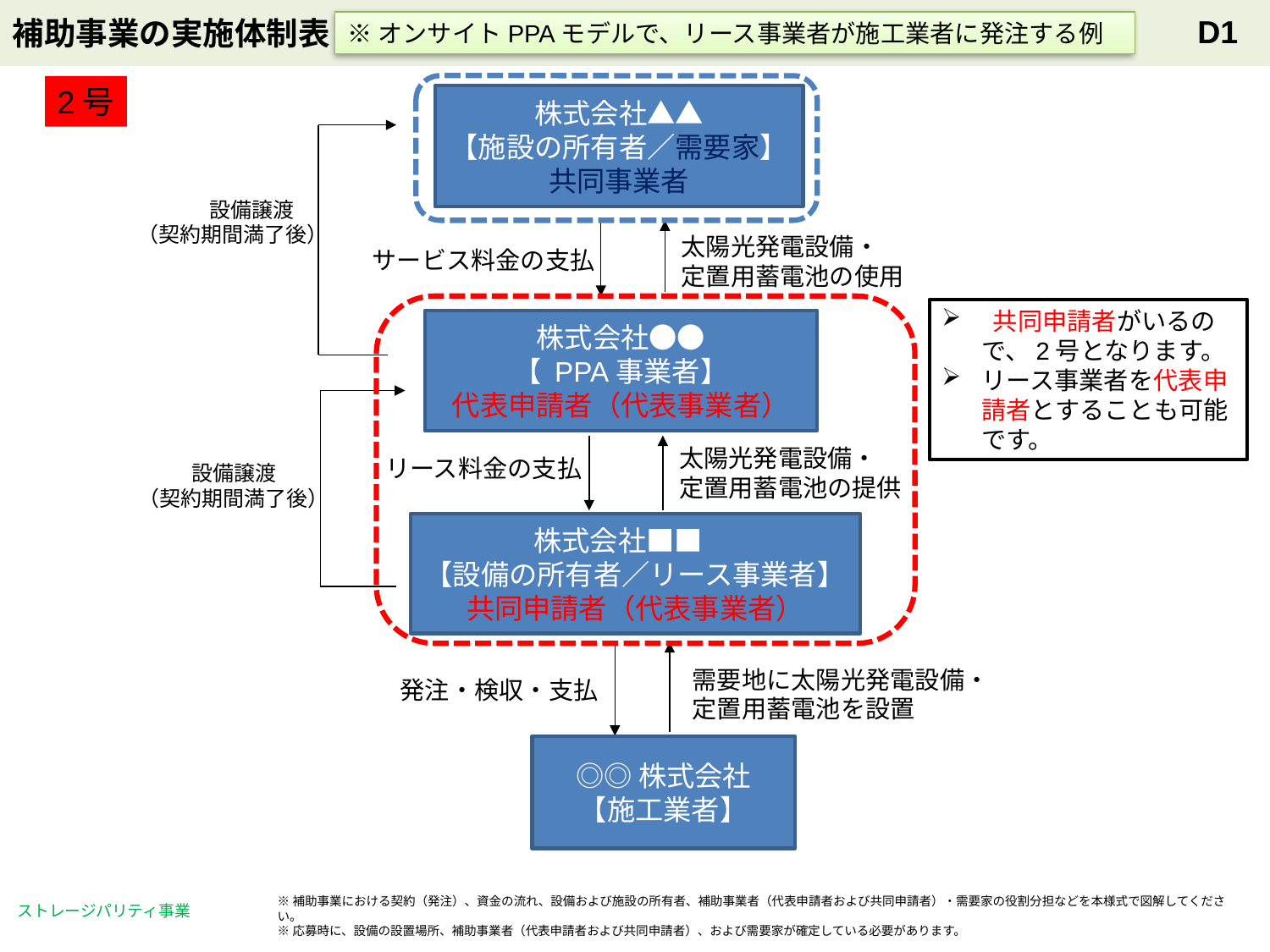

※オンサイトPPAモデルで、リース事業者が施工業者に発注する例

2号
株式会社▲▲
【施設の所有者／需要家】
共同事業者
設備譲渡
（契約期間満了後）
太陽光発電設備・
定置用蓄電池の使用
サービス料金の支払

 共同申請者がいるので、2号となります。
リース事業者を代表申請者とすることも可能です。
株式会社●●
【 PPA事業者】
代表申請者（代表事業者）
太陽光発電設備・
定置用蓄電池の提供
リース料金の支払
設備譲渡
（契約期間満了後）
株式会社■■ 　
【設備の所有者／リース事業者】
共同申請者（代表事業者）
需要地に太陽光発電設備・定置用蓄電池を設置
発注・検収・支払
◎◎株式会社
【施工業者】